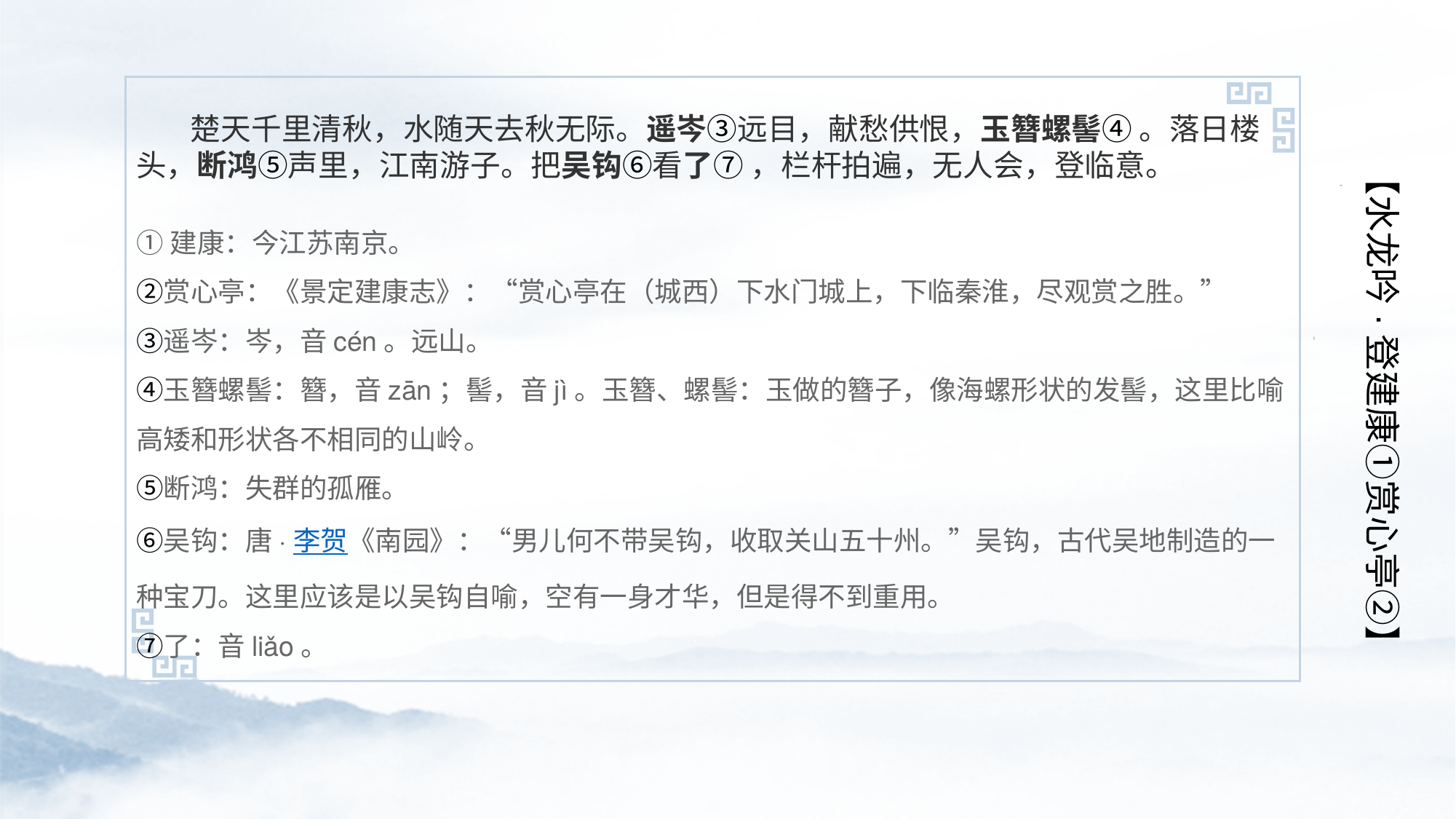

【水龙吟·登建康①赏心亭②】

       楚天千里清秋，水随天去秋无际。遥岑③远目，献愁供恨，玉簪螺髻④ 。落日楼头，断鸿⑤声里，江南游子。把吴钩⑥看了⑦ ，栏杆拍遍，无人会，登临意。

①建康：今江苏南京。
②赏心亭：《景定建康志》：“赏心亭在（城西）下水门城上，下临秦淮，尽观赏之胜。”
③遥岑：岑，音cén。远山。
④玉簪螺髻：簪，音zān；髻，音jì。玉簪、螺髻：玉做的簪子，像海螺形状的发髻，这里比喻高矮和形状各不相同的山岭。
⑤断鸿：失群的孤雁。
⑥吴钩：唐·李贺《南园》：“男儿何不带吴钩，收取关山五十州。”吴钩，古代吴地制造的一种宝刀。这里应该是以吴钩自喻，空有一身才华，但是得不到重用。
⑦了：音liǎo。